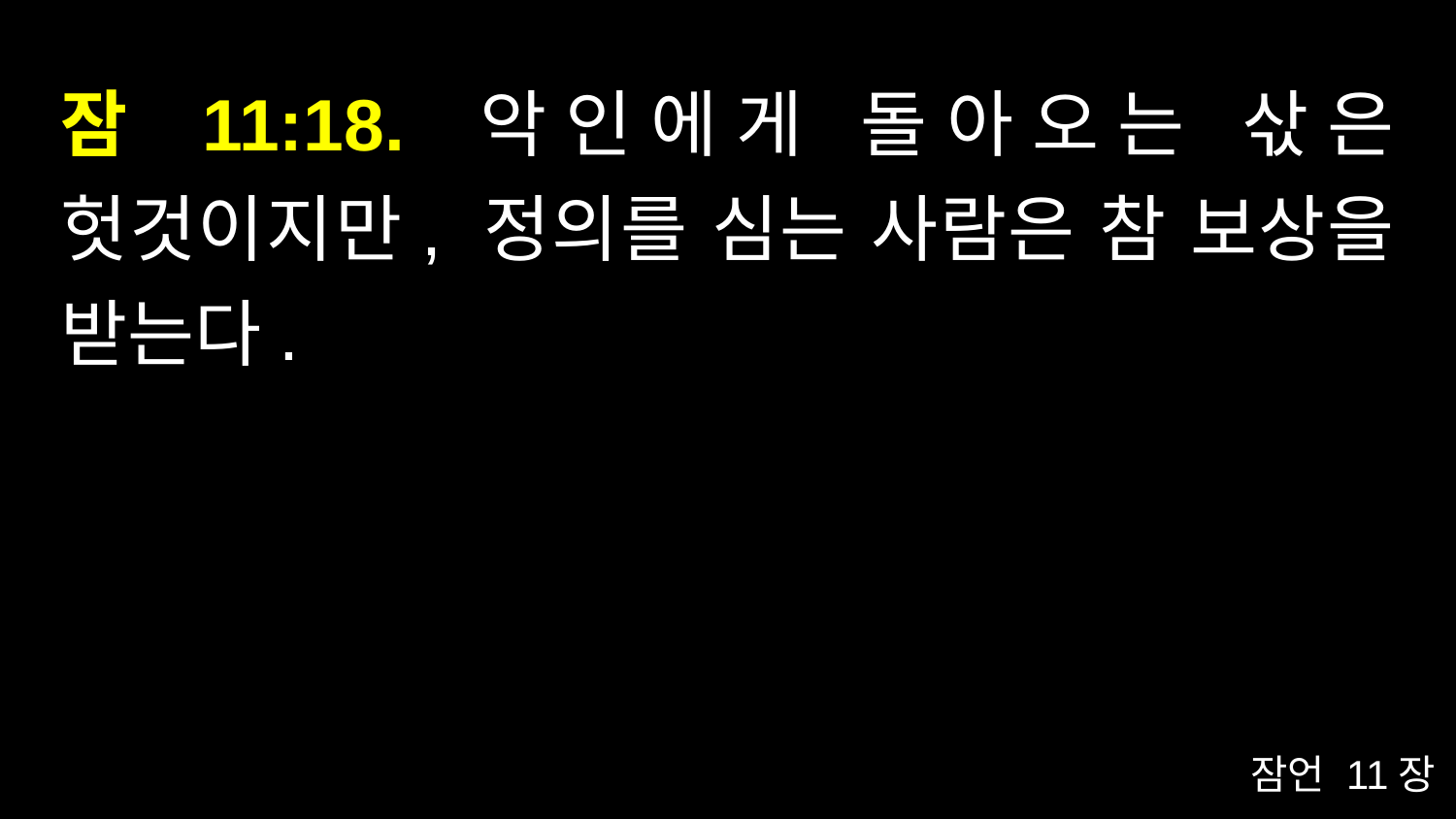

# 잠 11:18. 악인에게 돌아오는 삯은 헛것이지만, 정의를 심는 사람은 참 보상을 받는다.
잠언 11장